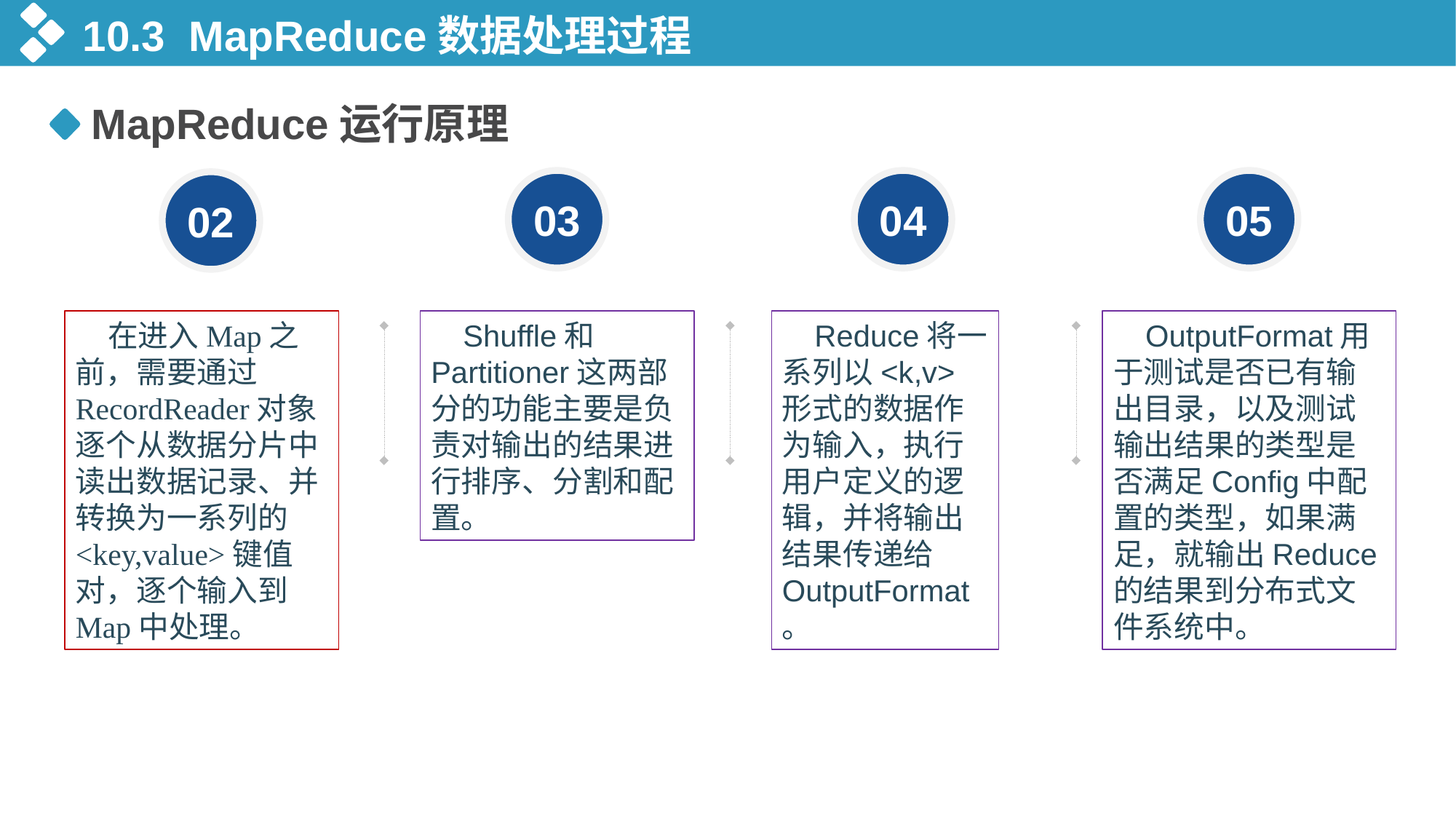

10.3  MapReduce数据处理过程
MapReduce运行原理

03
04
05
02
在进入Map之前，需要通过RecordReader对象逐个从数据分片中读出数据记录、并转换为一系列的<key,value>键值对，逐个输入到Map中处理。
Shuffle和Partitioner这两部分的功能主要是负责对输出的结果进行排序、分割和配置。
Reduce将一系列以<k,v>形式的数据作为输入，执行用户定义的逻辑，并将输出结果传递给OutputFormat。
OutputFormat用于测试是否已有输出目录，以及测试输出结果的类型是否满足Config中配置的类型，如果满足，就输出Reduce的结果到分布式文件系统中。